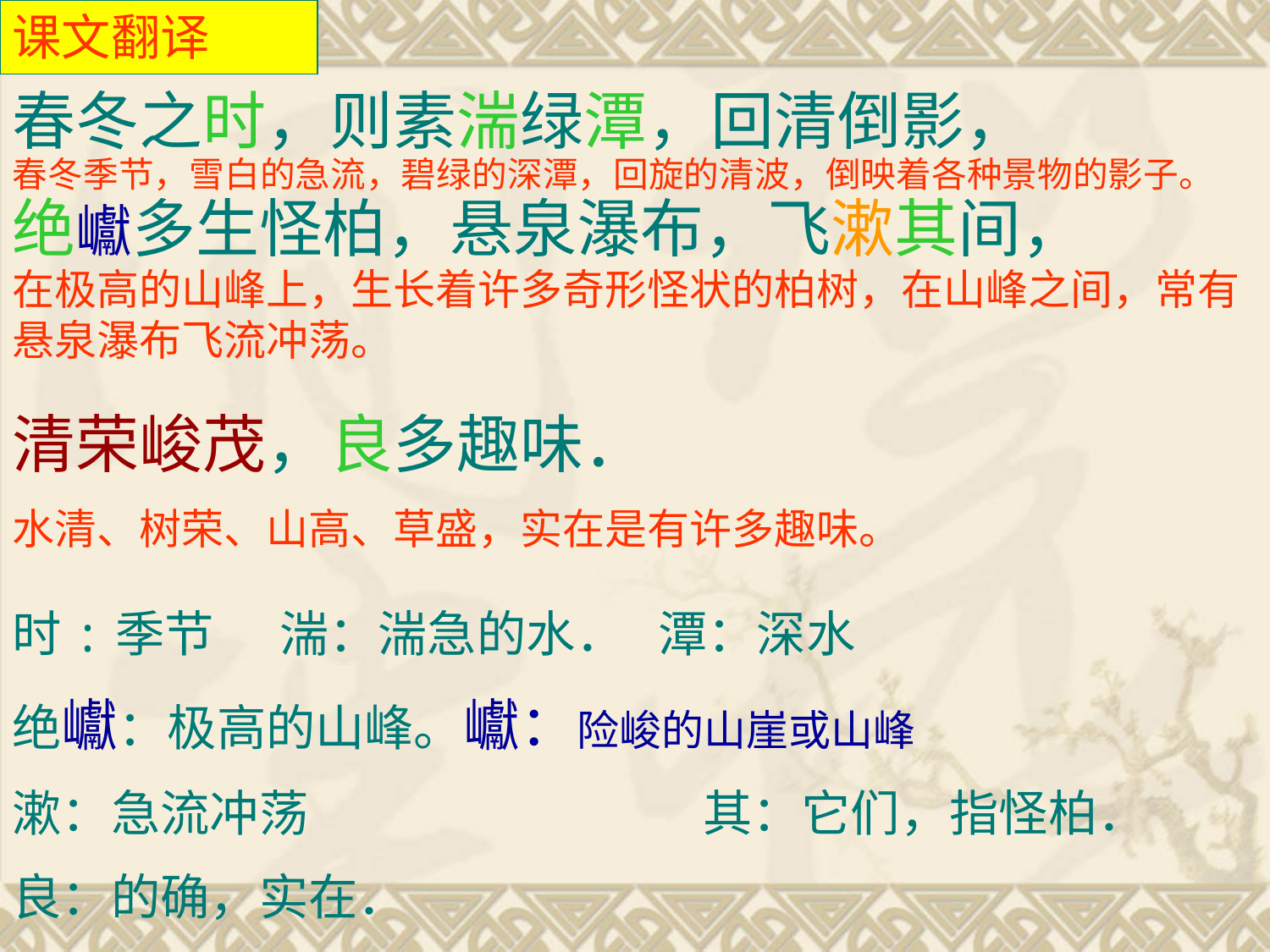

课文翻译
春冬之时，则素湍绿潭，回清倒影，
绝巘多生怪柏，悬泉瀑布，飞漱其间，

清荣峻茂，良多趣味．
春冬季节，雪白的急流，碧绿的深潭，回旋的清波，倒映着各种景物的影子。
在极高的山峰上，生长着许多奇形怪状的柏树，在山峰之间，常有悬泉瀑布飞流冲荡。

水清、树荣、山高、草盛，实在是有许多趣味。
时:季节      湍：湍急的水．   潭：深水
绝巘：极高的山峰。巘：险峻的山崖或山峰
漱：急流冲荡　　　　　　　　其：它们，指怪柏．
良：的确，实在．